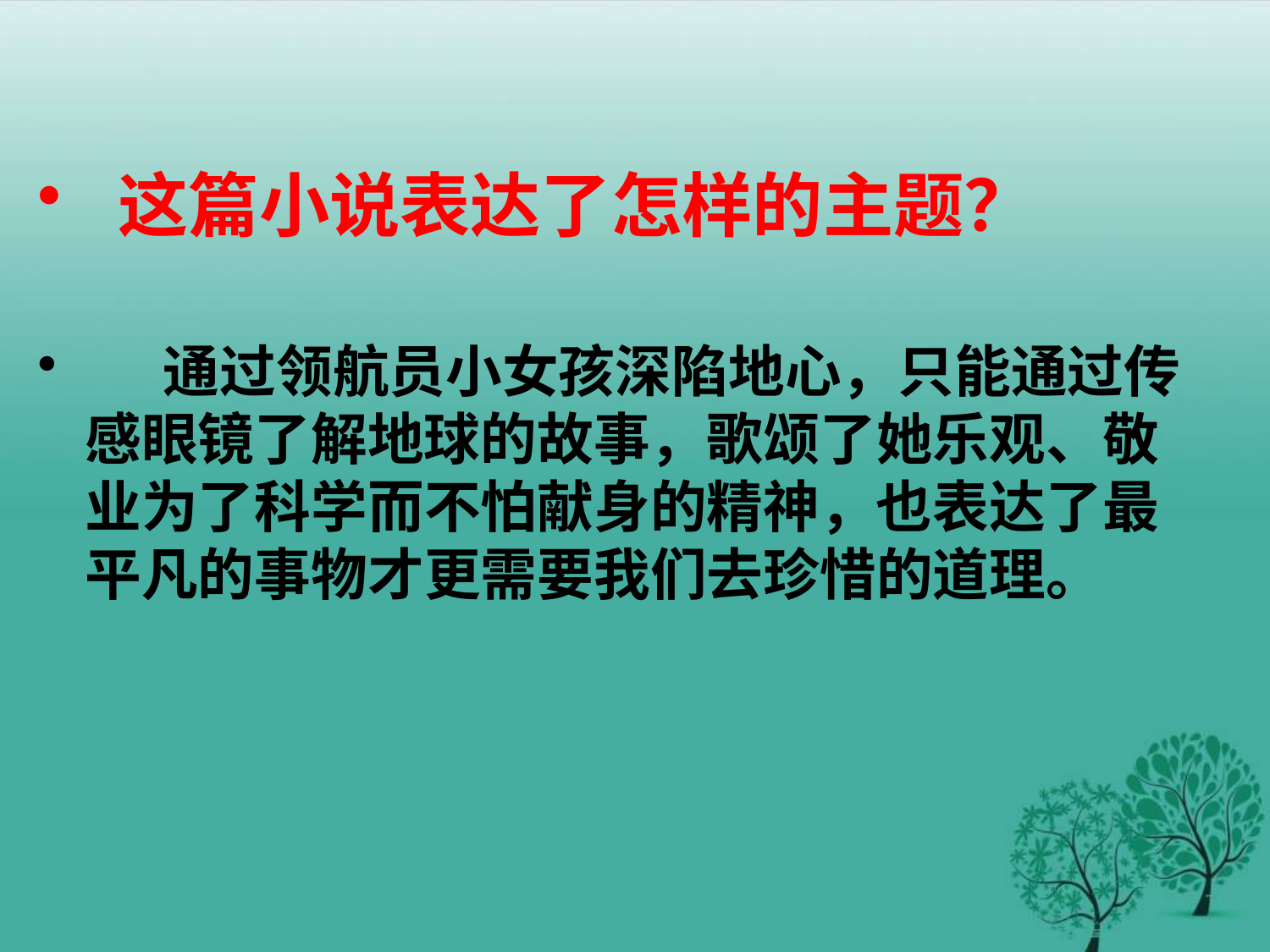

这篇小说表达了怎样的主题？

     通过领航员小女孩深陷地心，只能通过传感眼镜了解地球的故事，歌颂了她乐观、敬业为了科学而不怕献身的精神，也表达了最平凡的事物才更需要我们去珍惜的道理。